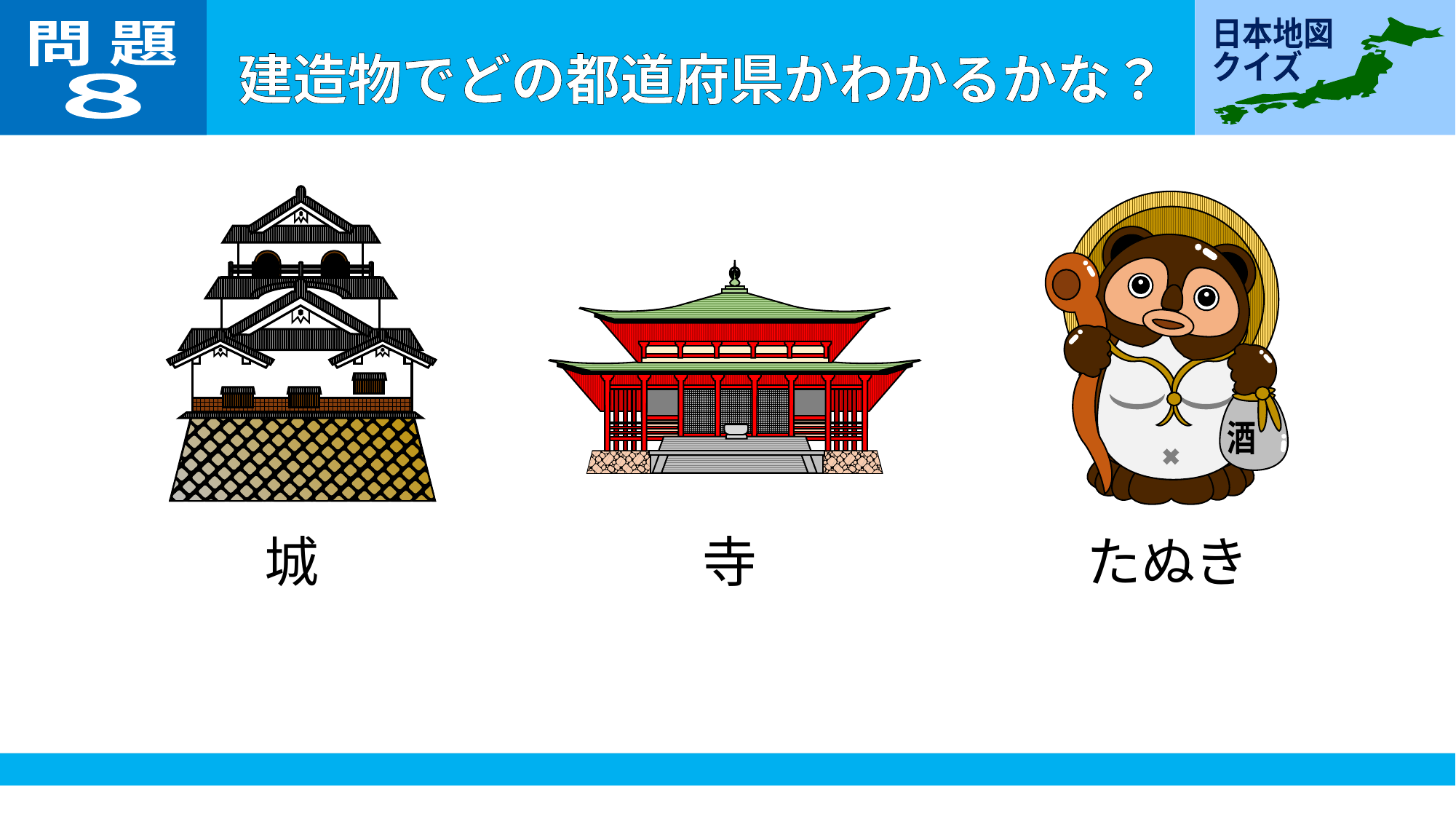

問 題
８

城

酒

たぬき

寺